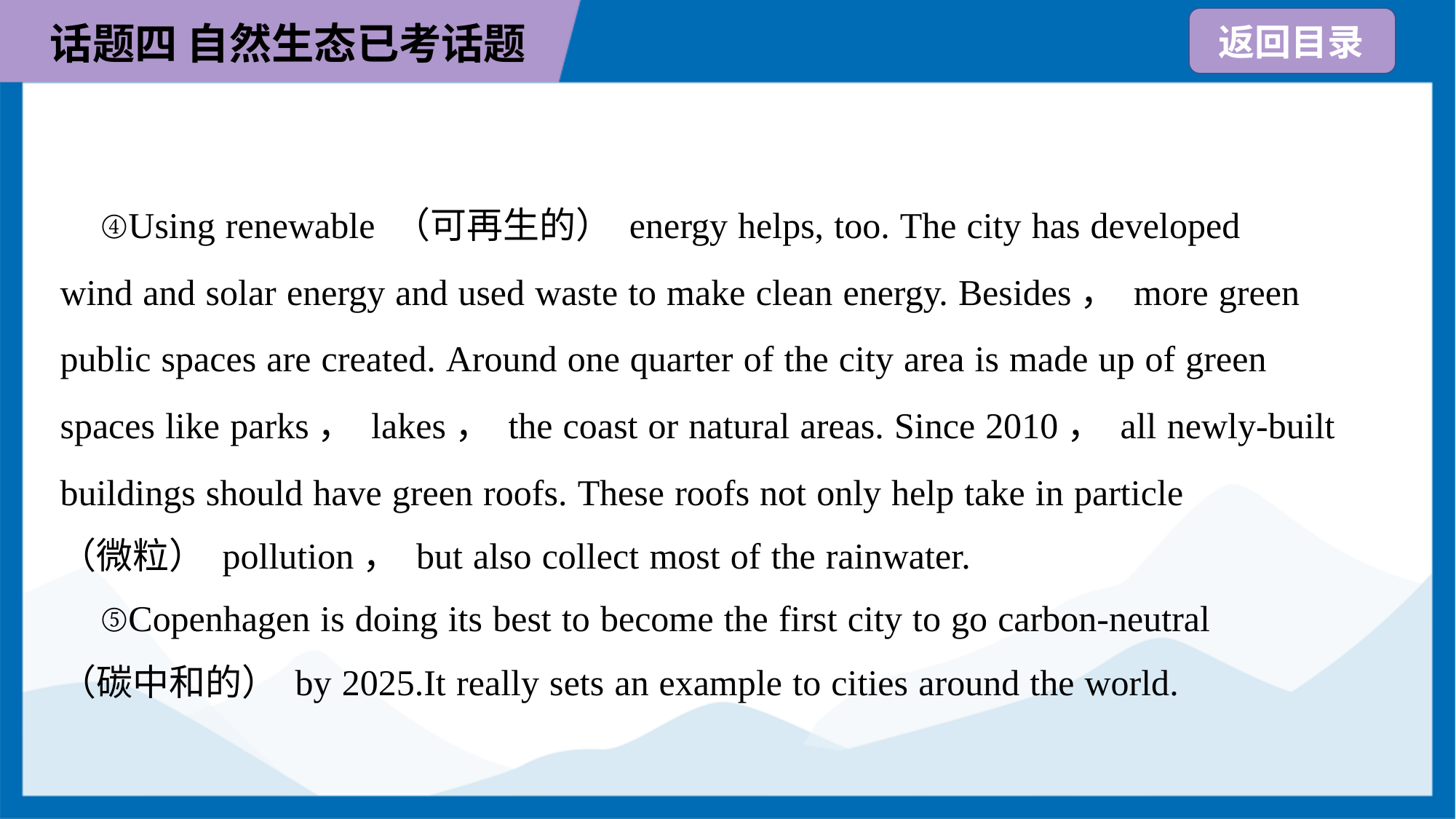

④Using renewable （可再生的） energy helps, too. The city has developed
wind and solar energy and used waste to make clean energy. Besides， more green
public spaces are created. Around one quarter of the city area is made up of green
spaces like parks， lakes， the coast or natural areas. Since 2010， all newly-built
buildings should have green roofs. These roofs not only help take in particle
（微粒） pollution， but also collect most of the rainwater.
    ⑤Copenhagen is doing its best to become the first city to go carbon-neutral
（碳中和的） by 2025.It really sets an example to cities around the world.